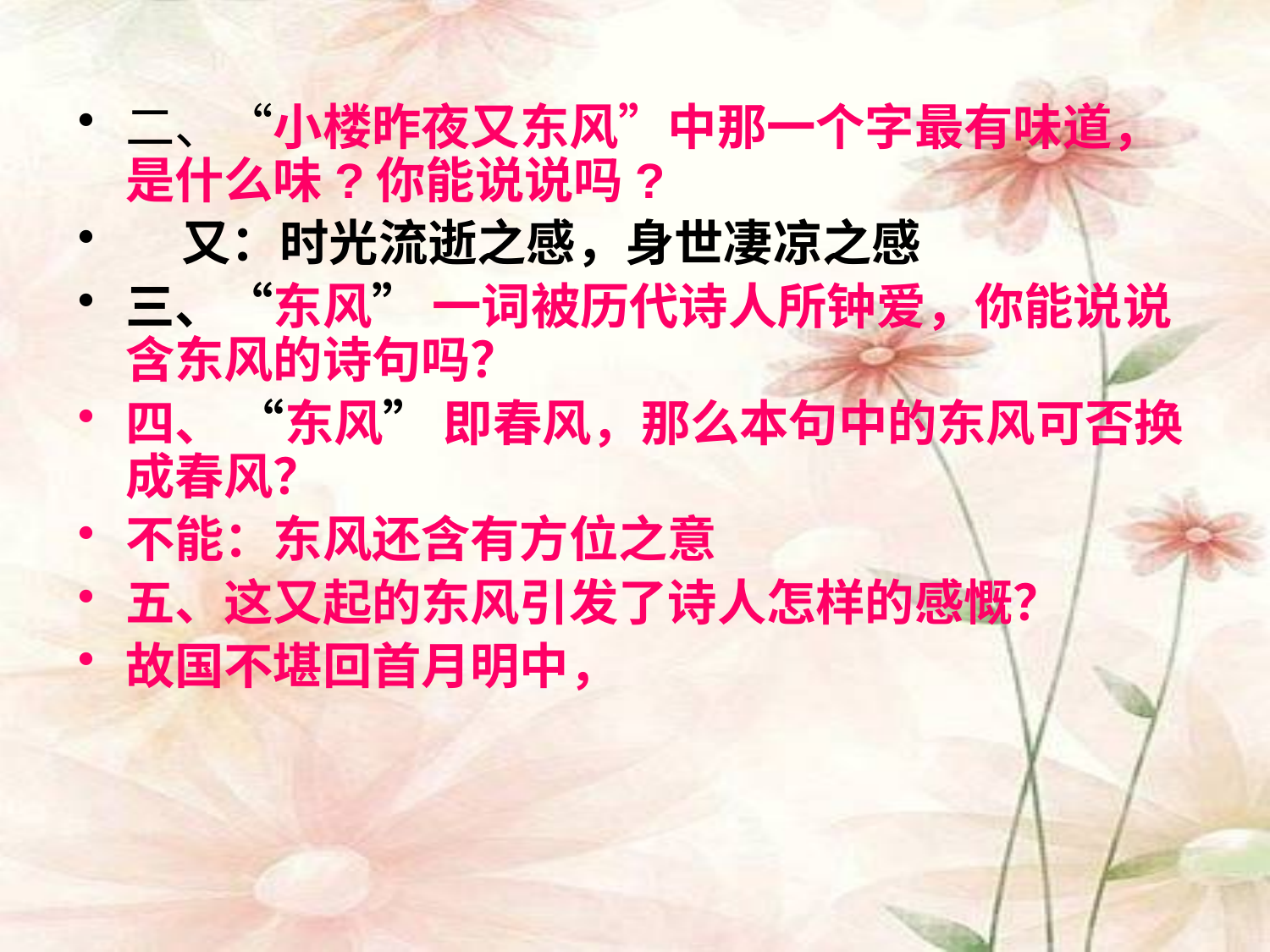

二、“小楼昨夜又东风”中那一个字最有味道，是什么味?你能说说吗?
    又：时光流逝之感，身世凄凉之感
三、“东风” 一词被历代诗人所钟爱，你能说说含东风的诗句吗？
四、 “东风” 即春风，那么本句中的东风可否换成春风？
不能：东风还含有方位之意
五、这又起的东风引发了诗人怎样的感慨？
故国不堪回首月明中，